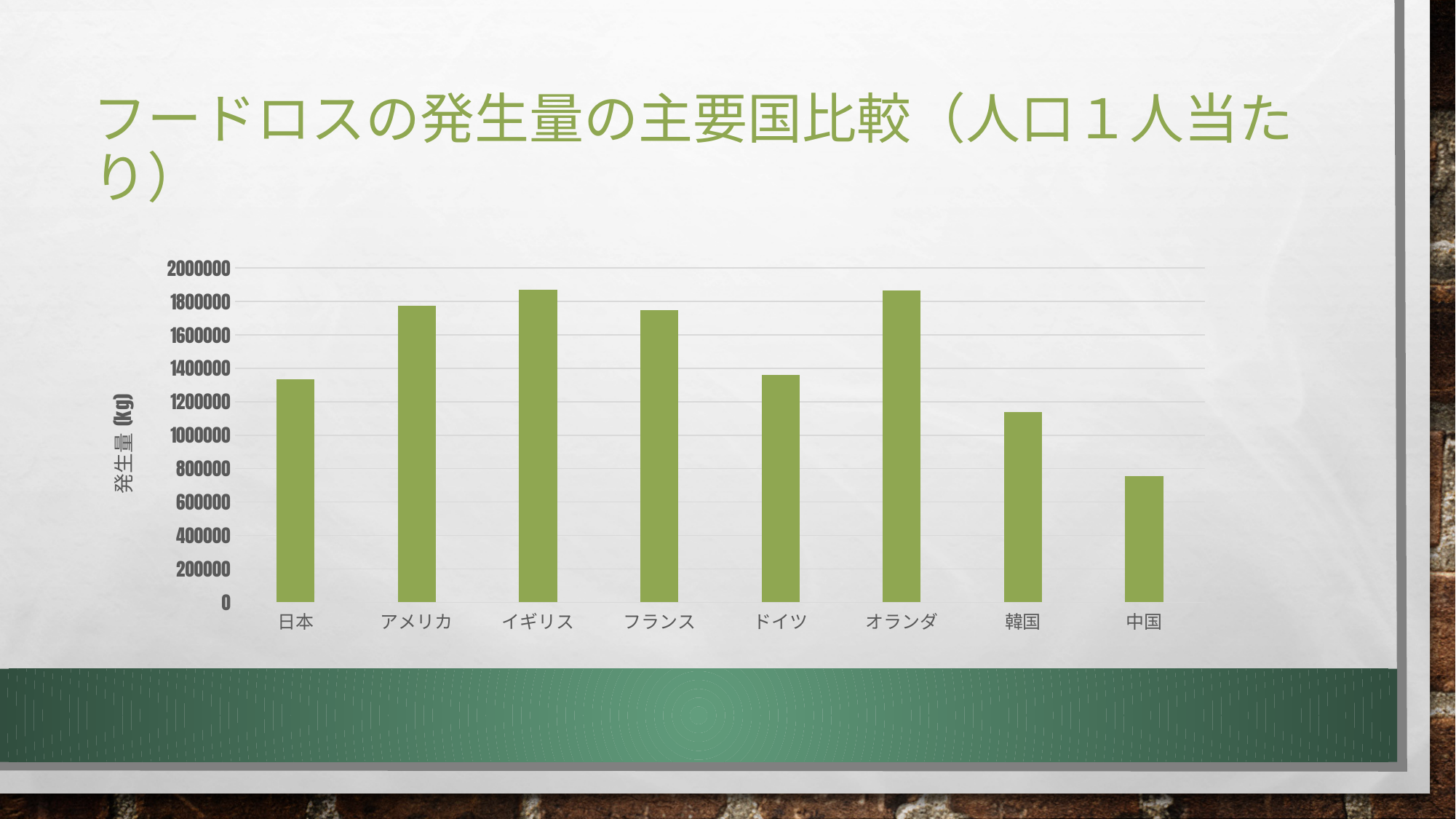

# フードロスの発生量の主要国比較（人口１人当たり）

### Chart

| Category |  |
|---|---|
| 日本 | 1336000.0 |
| アメリカ | 1775000.0 |
| イギリス | 1870000.0 |
| フランス | 1746000.0 |
| ドイツ | 1360000.0 |
| オランダ | 1864000.0 |
| 韓国 | 1140000.0 |
| 中国 | 757000.0 |